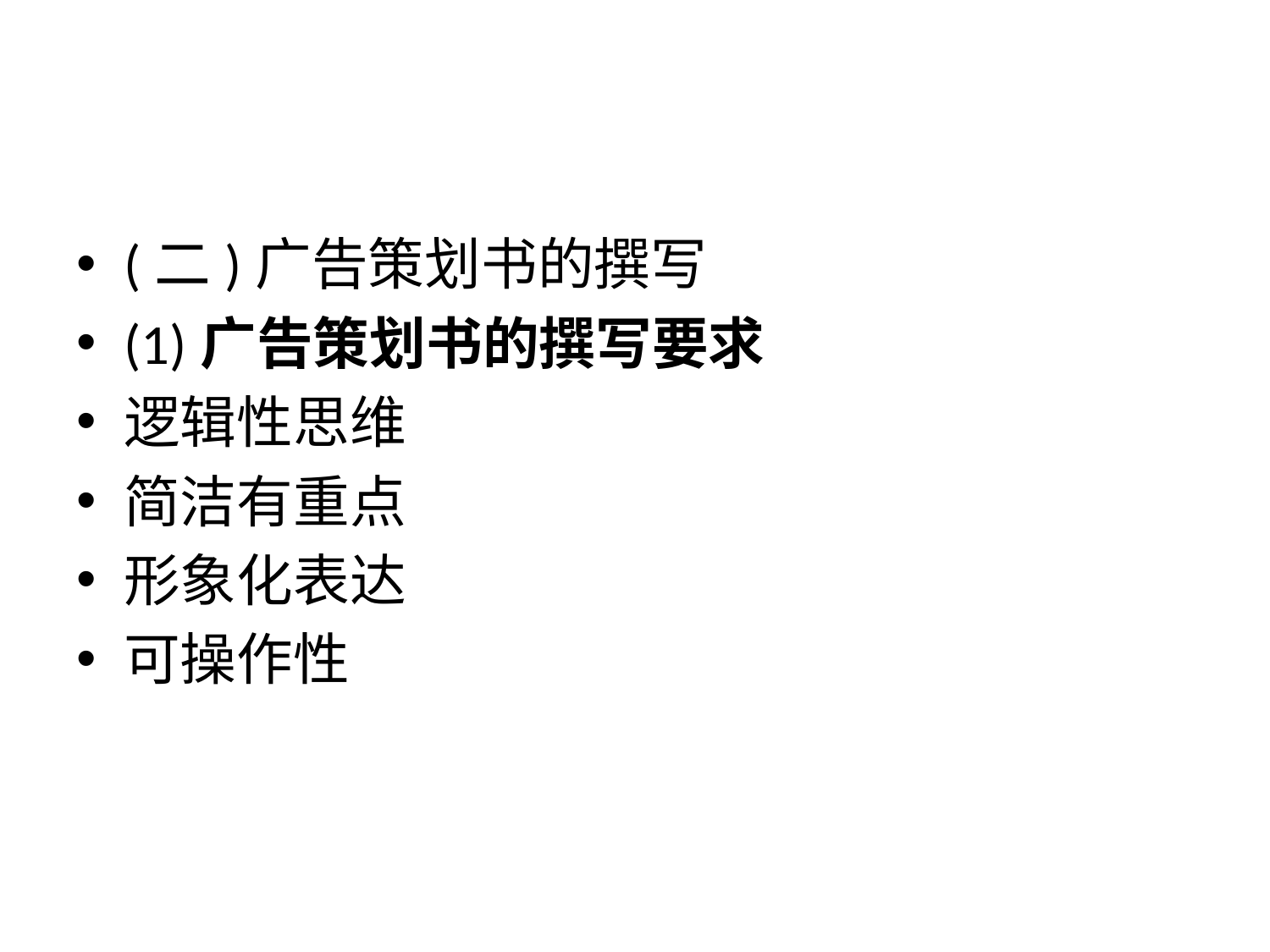

#
(二)广告策划书的撰写
(1)广告策划书的撰写要求
逻辑性思维
简洁有重点
形象化表达
可操作性